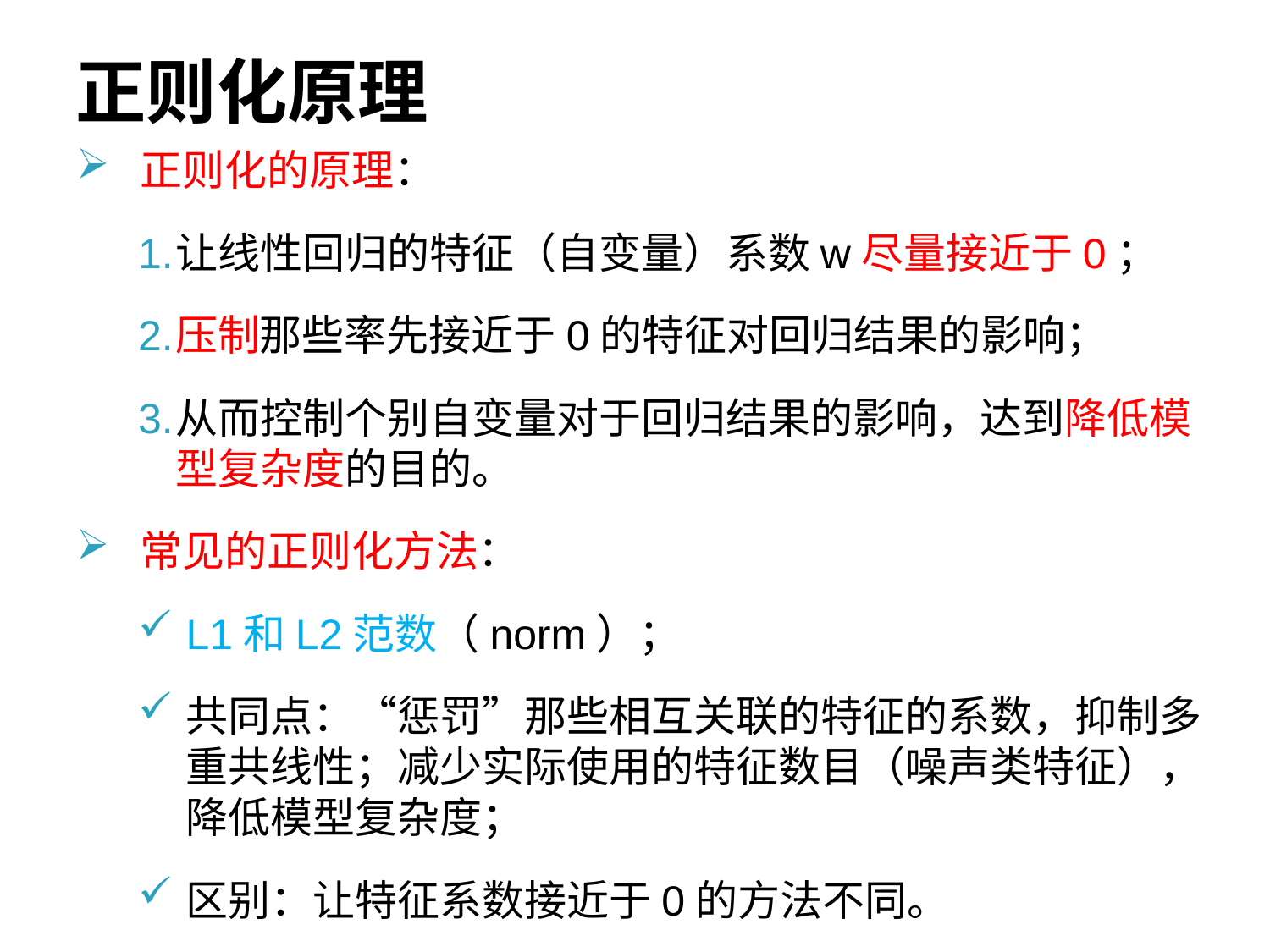

# 正则化原理
正则化的原理：
让线性回归的特征（自变量）系数w尽量接近于0；
压制那些率先接近于0的特征对回归结果的影响；
从而控制个别自变量对于回归结果的影响，达到降低模型复杂度的目的。
常见的正则化方法：
L1和L2范数（norm）；
共同点：“惩罚”那些相互关联的特征的系数，抑制多重共线性；减少实际使用的特征数目（噪声类特征），降低模型复杂度；
区别：让特征系数接近于0的方法不同。